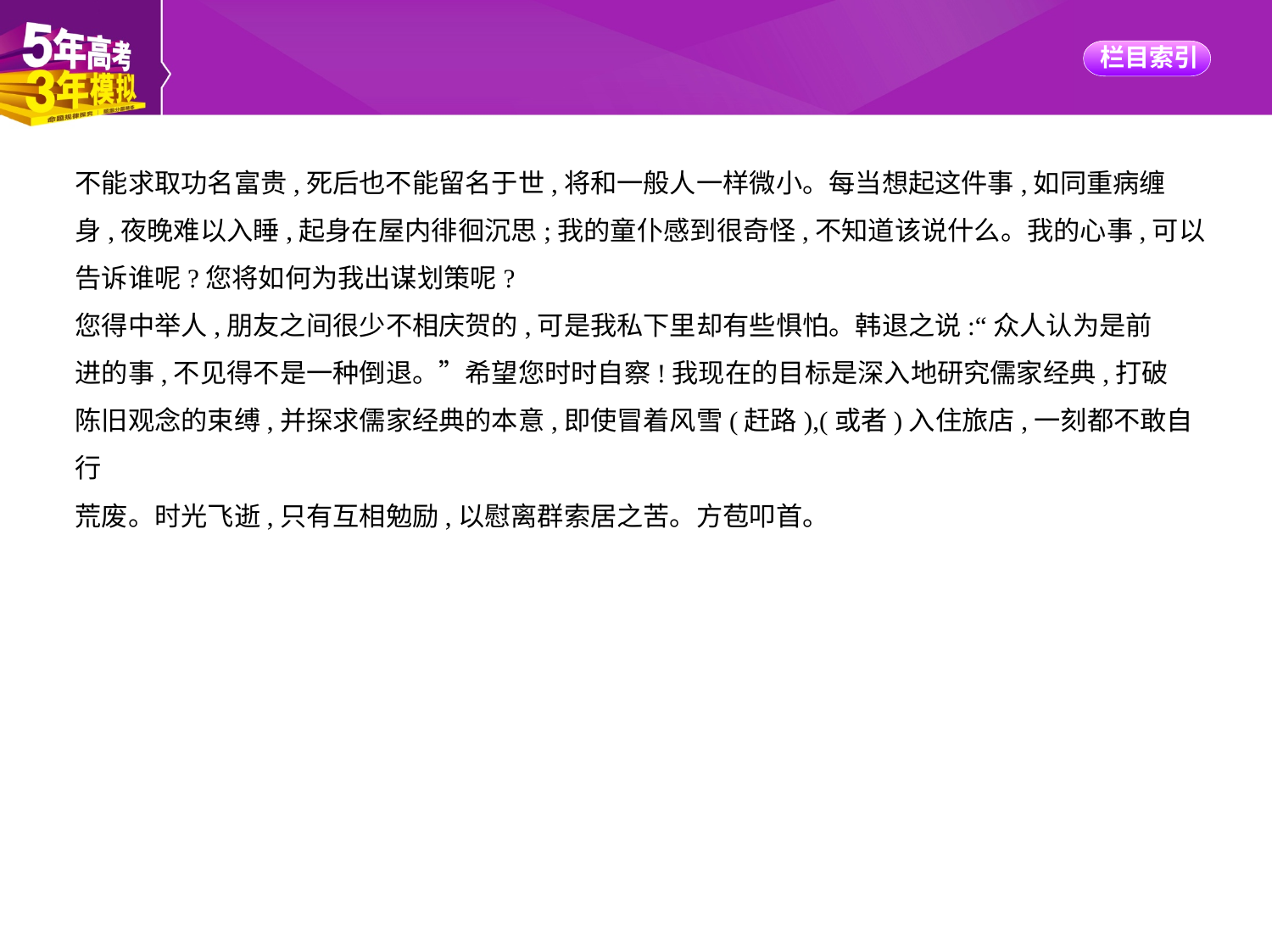

不能求取功名富贵,死后也不能留名于世,将和一般人一样微小。每当想起这件事,如同重病缠
身,夜晚难以入睡,起身在屋内徘徊沉思;我的童仆感到很奇怪,不知道该说什么。我的心事,可以
告诉谁呢?您将如何为我出谋划策呢?
您得中举人,朋友之间很少不相庆贺的,可是我私下里却有些惧怕。韩退之说:“众人认为是前
进的事,不见得不是一种倒退。”希望您时时自察!我现在的目标是深入地研究儒家经典,打破
陈旧观念的束缚,并探求儒家经典的本意,即使冒着风雪(赶路),(或者)入住旅店,一刻都不敢自行
荒废。时光飞逝,只有互相勉励,以慰离群索居之苦。方苞叩首。